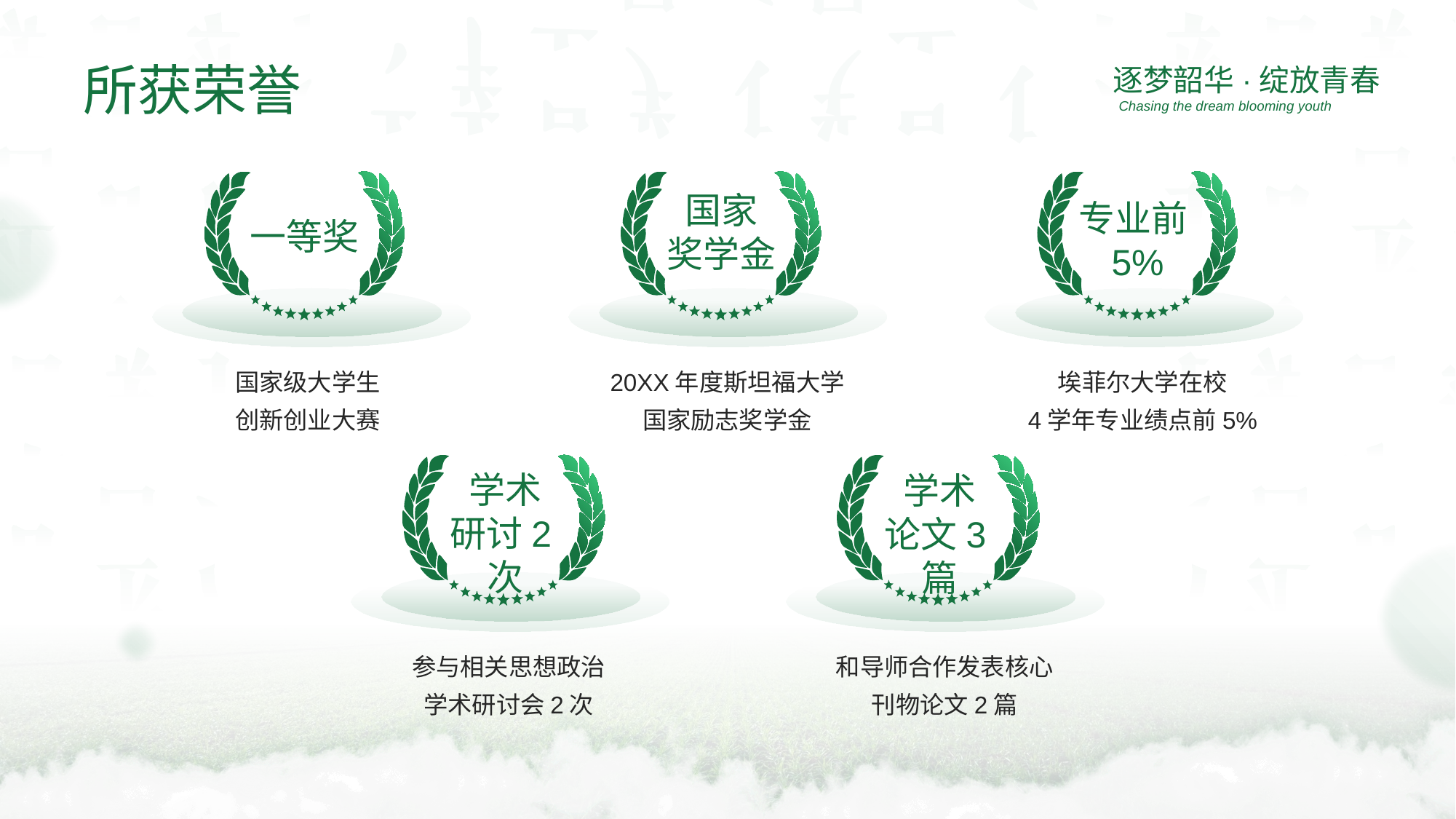

所获荣誉
逐梦韶华·绽放青春
Chasing the dream blooming youth

国家
奖学金

专业前5%
一等奖

国家级大学生
创新创业大赛
20XX年度斯坦福大学
国家励志奖学金
埃菲尔大学在校
4学年专业绩点前5%

学术
研讨2次
学术
论文3篇

参与相关思想政治
学术研讨会2次
和导师合作发表核心
刊物论文2篇